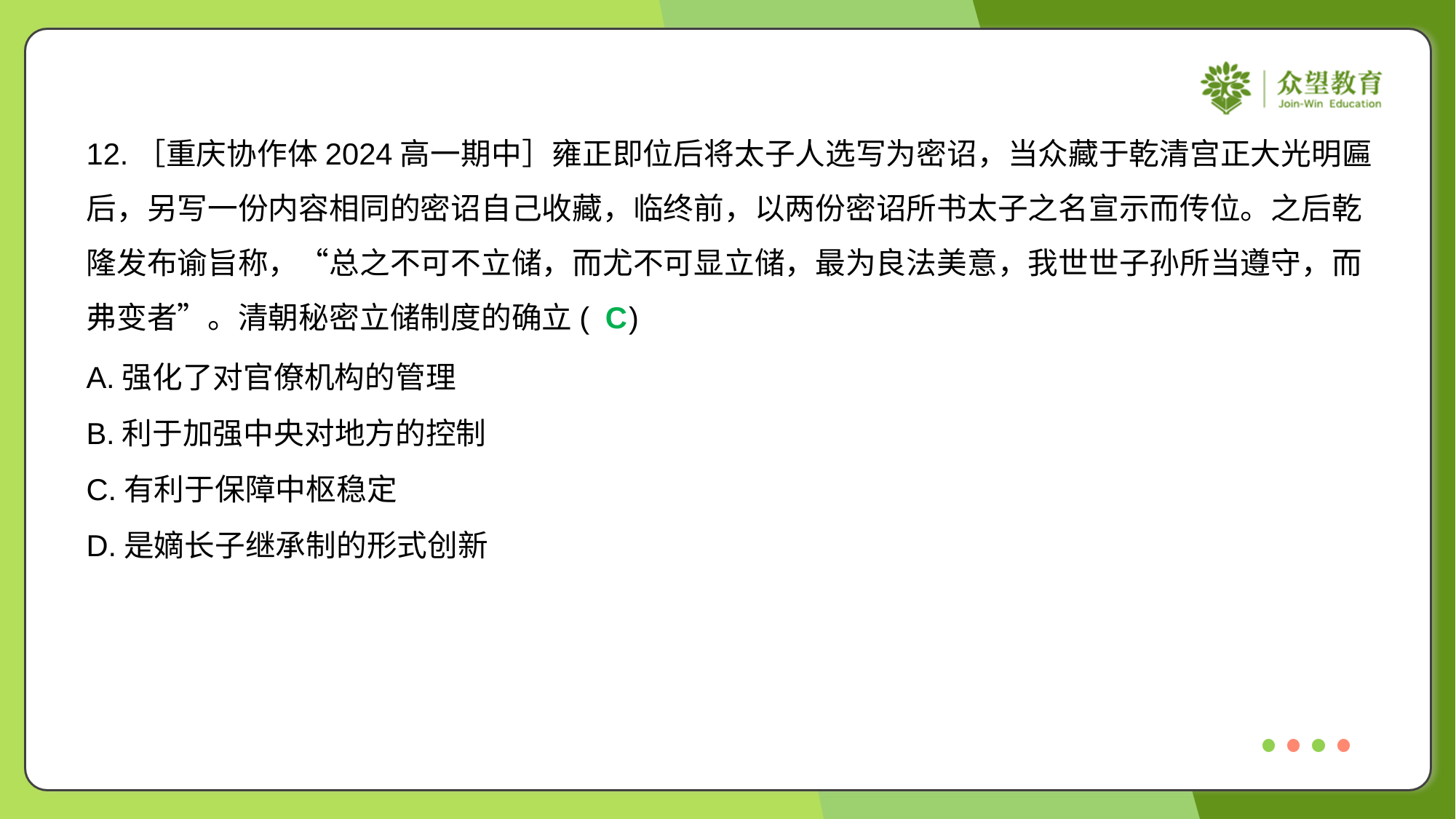

12.［重庆协作体2024高一期中］雍正即位后将太子人选写为密诏，当众藏于乾清宫正大光明匾
后，另写一份内容相同的密诏自己收藏，临终前，以两份密诏所书太子之名宣示而传位。之后乾
隆发布谕旨称，“总之不可不立储，而尤不可显立储，最为良法美意，我世世子孙所当遵守，而
弗变者”。清朝秘密立储制度的确立(     )
C
A.强化了对官僚机构的管理
B.利于加强中央对地方的控制
C.有利于保障中枢稳定
D.是嫡长子继承制的形式创新